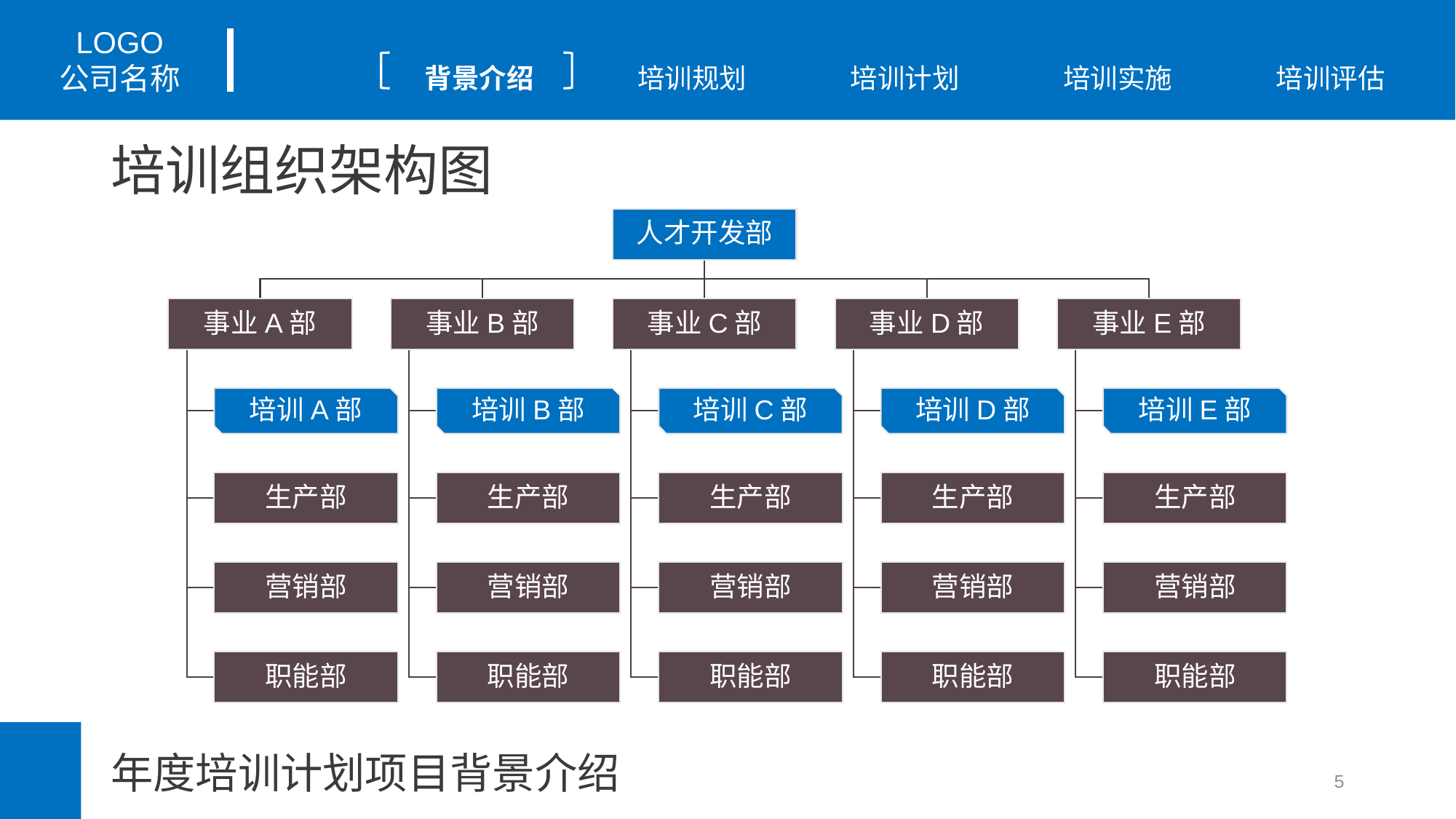

# 培训组织架构图
人才开发部
事业A部
培训A部
生产部
营销部
职能部
事业B部
培训B部
生产部
营销部
职能部
事业C部
培训C部
生产部
营销部
职能部
事业D部
培训D部
生产部
营销部
职能部
事业E部
培训E部
生产部
营销部
职能部
年度培训计划项目背景介绍
5